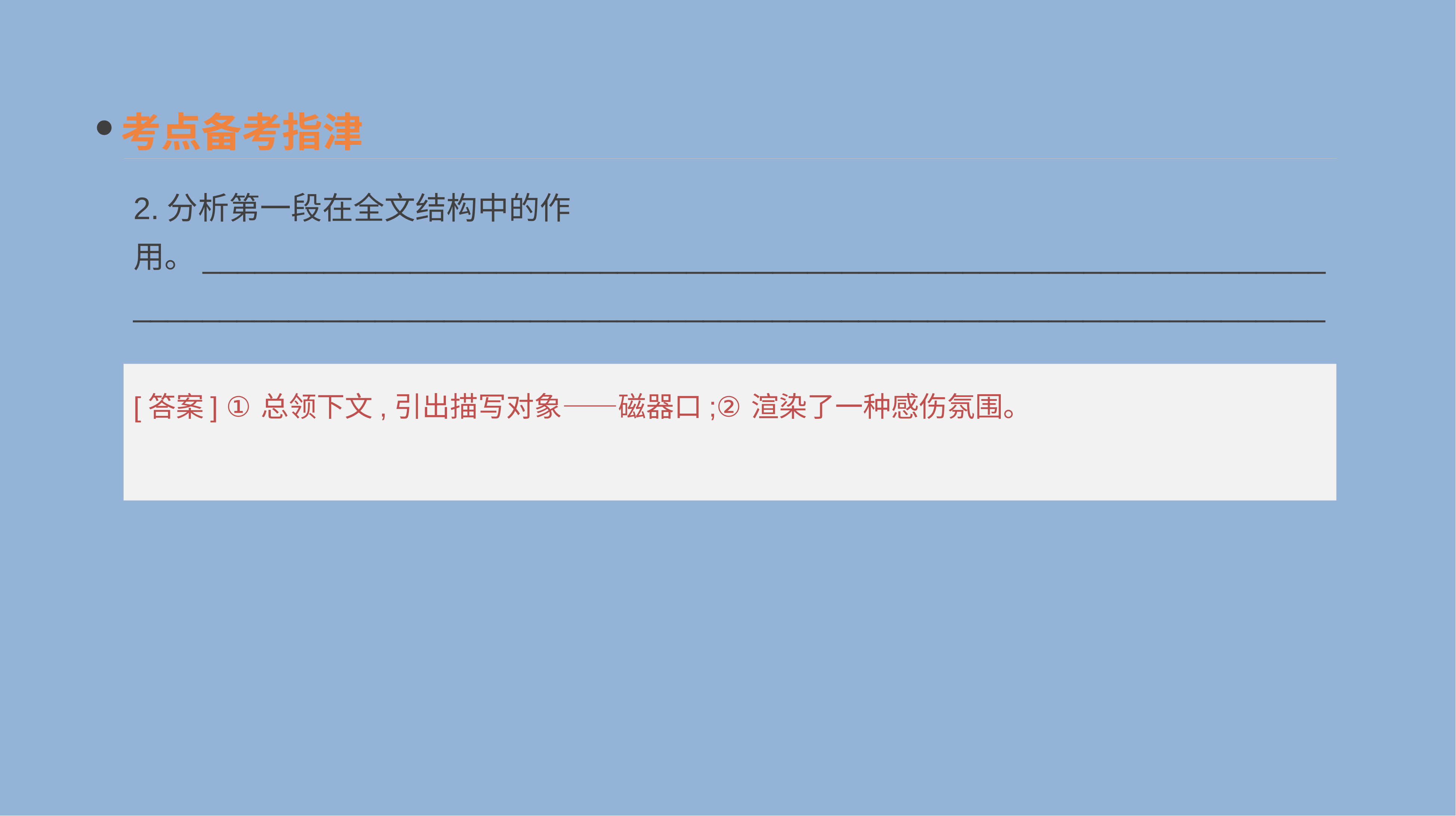

考点备考指津

2.分析第一段在全文结构中的作用。__________________________________________________________________________________________________________________________________________________________________________

[答案] ①总领下文,引出描写对象——磁器口;②渲染了一种感伤氛围。